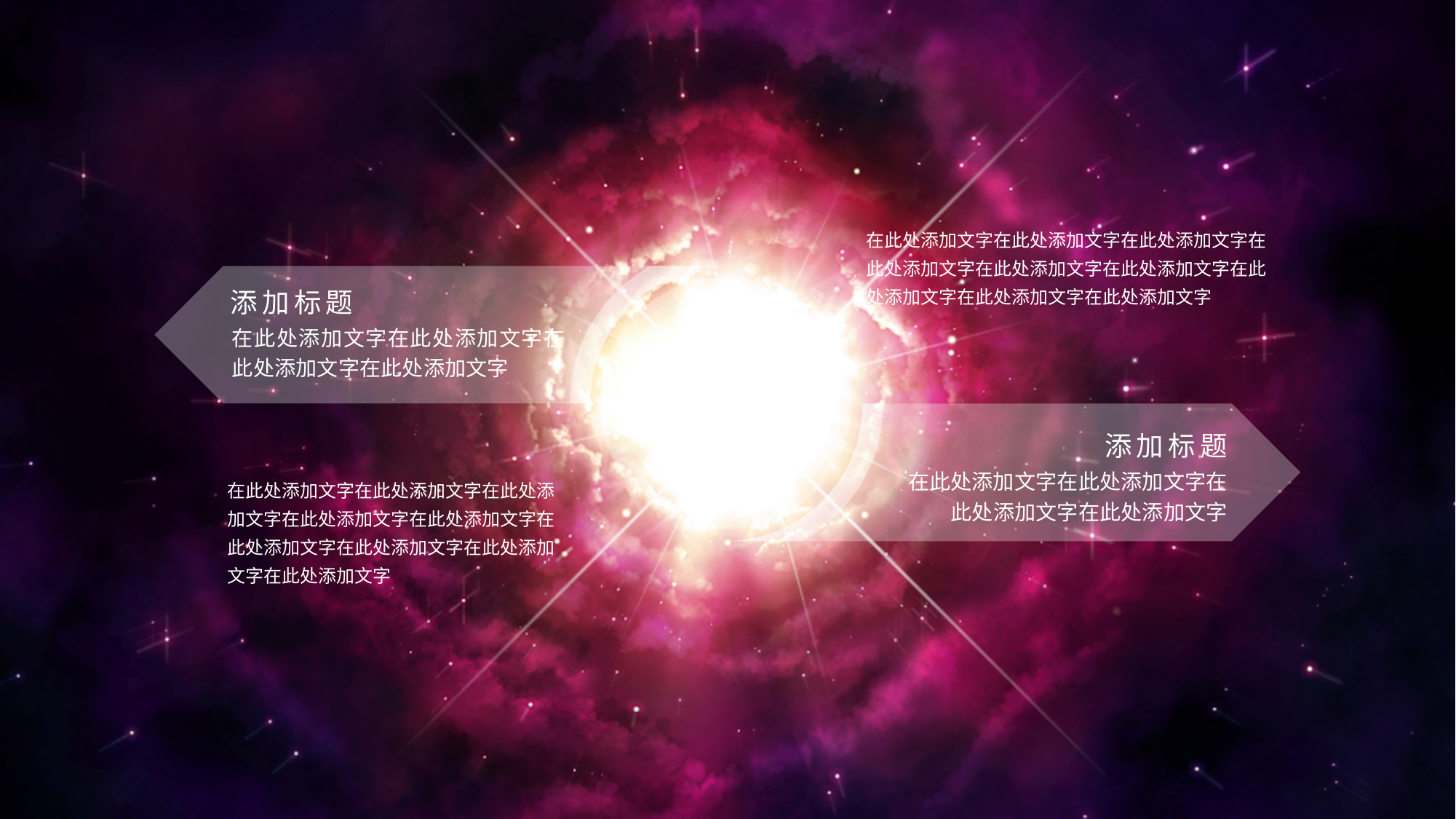

在此处添加文字在此处添加文字在此处添加文字在此处添加文字在此处添加文字在此处添加文字在此处添加文字在此处添加文字在此处添加文字

添加标题
在此处添加文字在此处添加文字在此处添加文字在此处添加文字
添加标题
在此处添加文字在此处添加文字在此处添加文字在此处添加文字
Add keywords
在此处添加文字在此处添加文字在此处添加文字在此处添加文字在此处添加文字在此处添加文字在此处添加文字在此处添加文字在此处添加文字